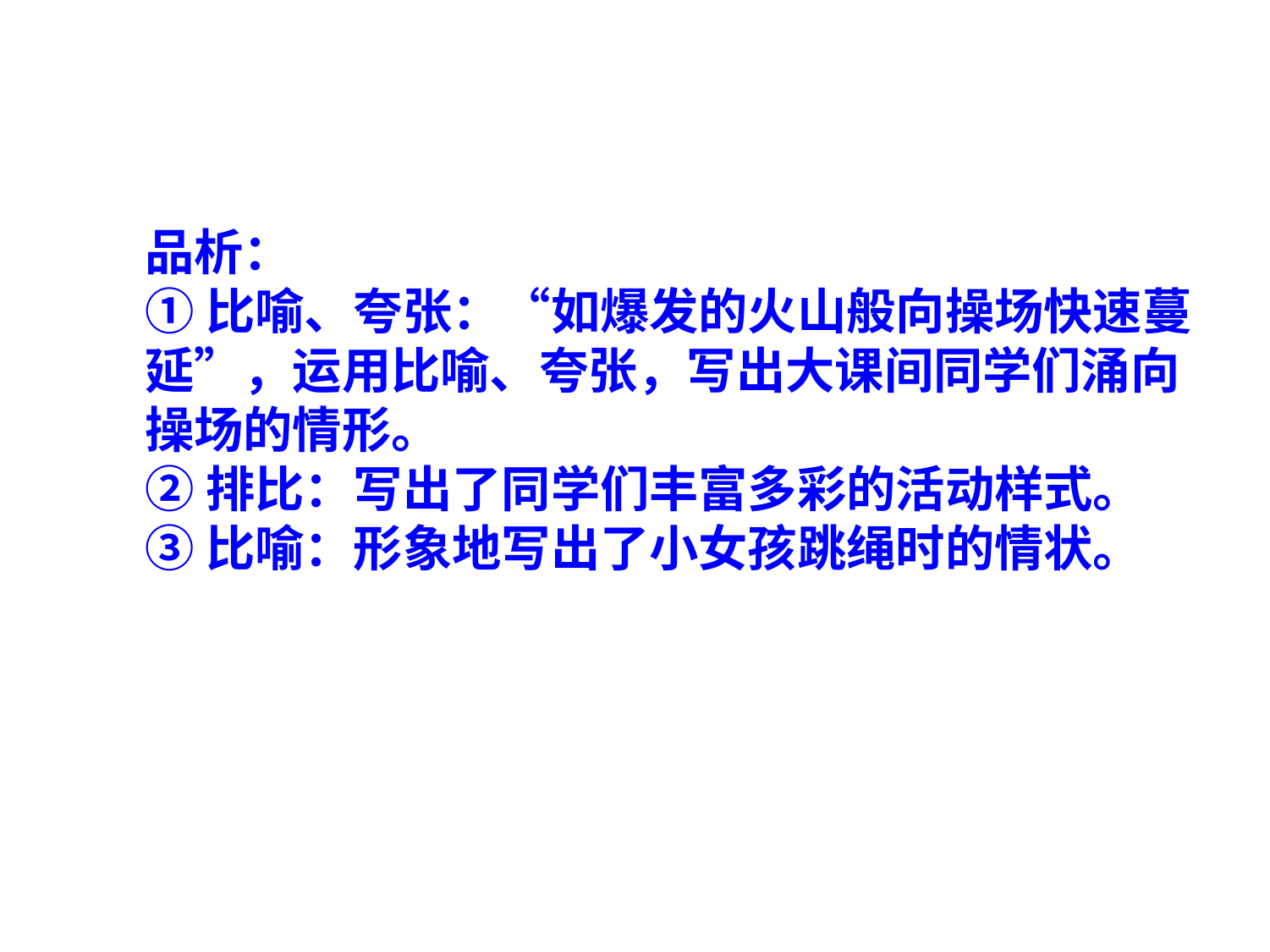

品析：
①比喻、夸张：“如爆发的火山般向操场快速蔓延”，运用比喻、夸张，写出大课间同学们涌向操场的情形。
②排比：写出了同学们丰富多彩的活动样式。
③比喻：形象地写出了小女孩跳绳时的情状。